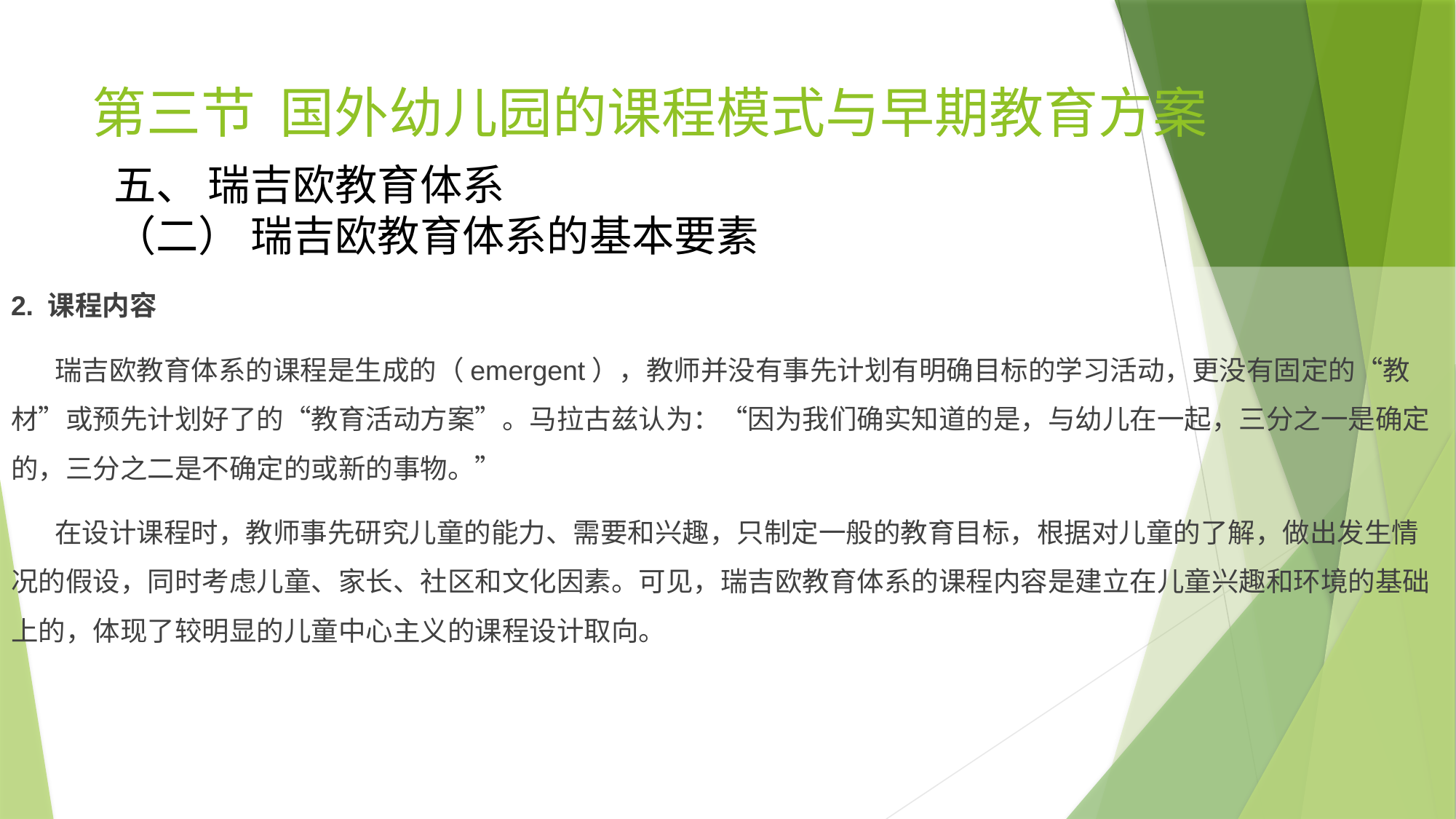

# 第三节  国外幼儿园的课程模式与早期教育方案
五、 瑞吉欧教育体系
（二） 瑞吉欧教育体系的基本要素
2. 课程内容
      瑞吉欧教育体系的课程是生成的（emergent），教师并没有事先计划有明确目标的学习活动，更没有固定的“教材”或预先计划好了的“教育活动方案”。马拉古兹认为：“因为我们确实知道的是，与幼儿在一起，三分之一是确定的，三分之二是不确定的或新的事物。”
      在设计课程时，教师事先研究儿童的能力、需要和兴趣，只制定一般的教育目标，根据对儿童的了解，做出发生情况的假设，同时考虑儿童、家长、社区和文化因素。可见，瑞吉欧教育体系的课程内容是建立在儿童兴趣和环境的基础上的，体现了较明显的儿童中心主义的课程设计取向。